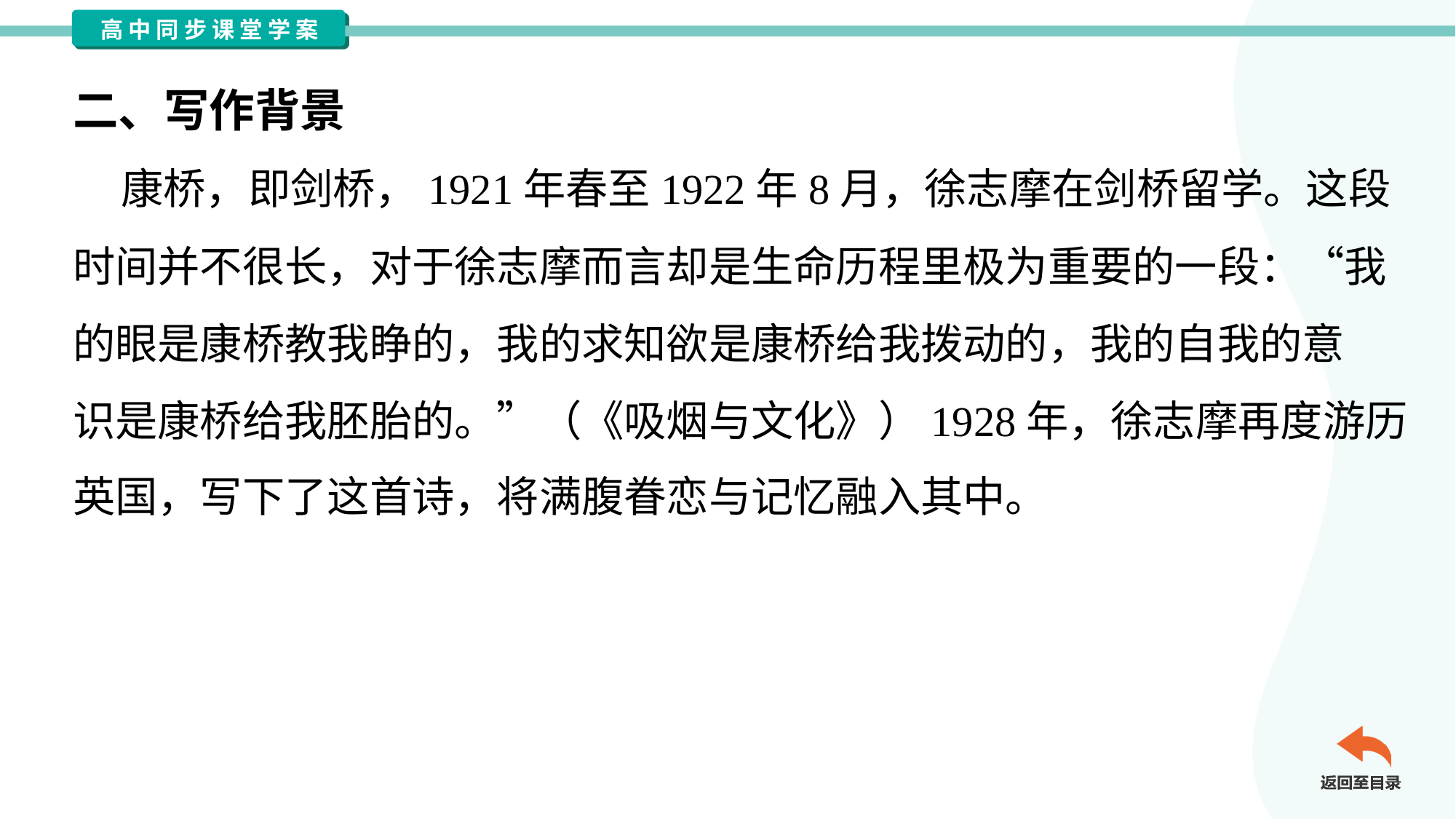

二、写作背景
    康桥，即剑桥，1921年春至1922年8月，徐志摩在剑桥留学。这段
时间并不很长，对于徐志摩而言却是生命历程里极为重要的一段：“我
的眼是康桥教我睁的，我的求知欲是康桥给我拨动的，我的自我的意
识是康桥给我胚胎的。”（《吸烟与文化》）1928年，徐志摩再度游历
英国，写下了这首诗，将满腹眷恋与记忆融入其中。